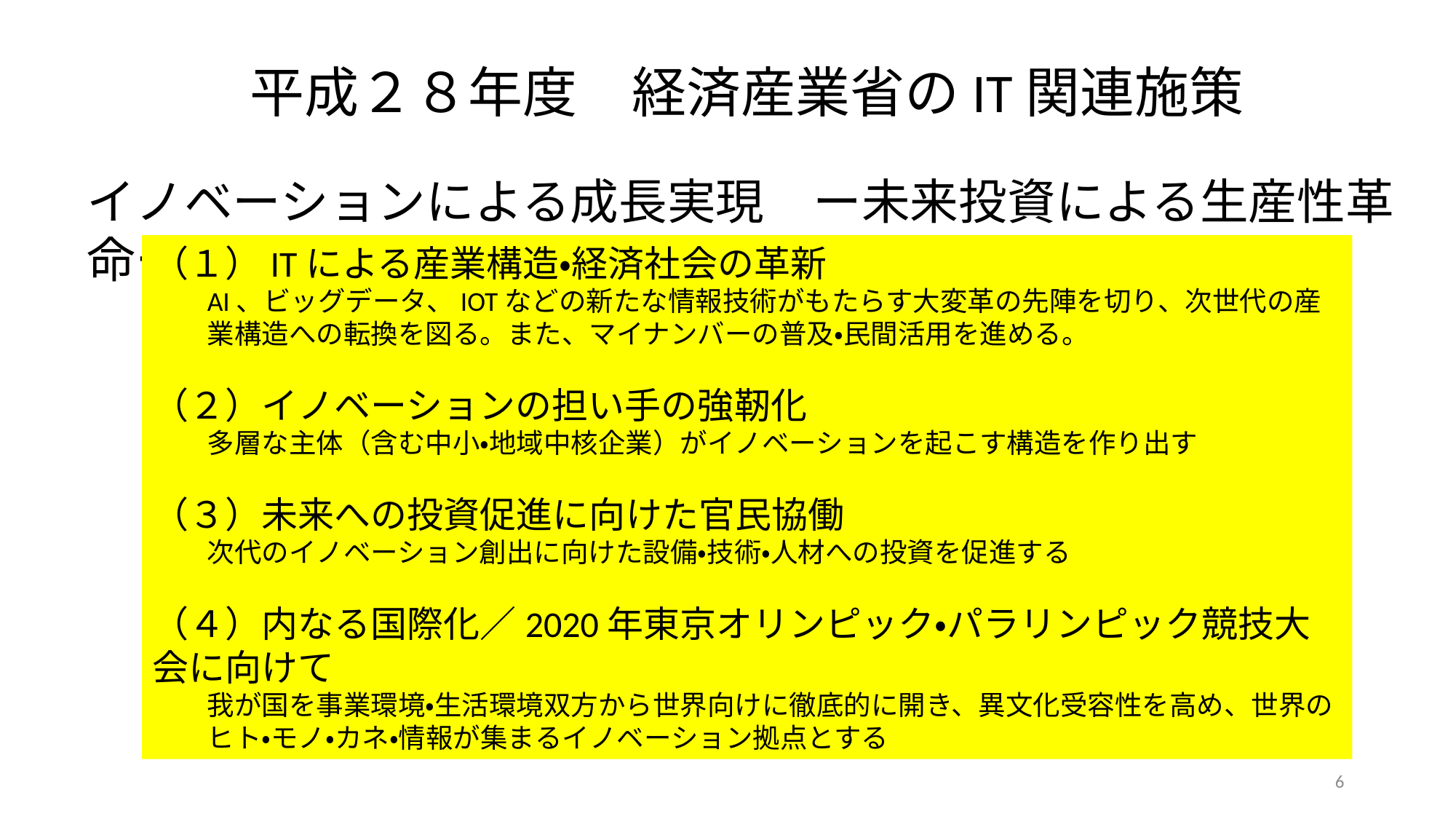

平成２８年度　経済産業省のIT関連施策
イノベーションによる成長実現　ー未来投資による生産性革命ー
（１）ITによる産業構造・経済社会の革新
AI、ビッグデータ、IOTなどの新たな情報技術がもたらす大変革の先陣を切り、次世代の産業構造への転換を図る。また、マイナンバーの普及・民間活用を進める。

（２）イノベーションの担い手の強靭化
多層な主体（含む中小・地域中核企業）がイノベーションを起こす構造を作り出す

（３）未来への投資促進に向けた官民協働
次代のイノベーション創出に向けた設備・技術・人材への投資を促進する

（４）内なる国際化／2020年東京オリンピック・パラリンピック競技大会に向けて
我が国を事業環境・生活環境双方から世界向けに徹底的に開き、異文化受容性を高め、世界のヒト・モノ・カネ・情報が集まるイノベーション拠点とする
6